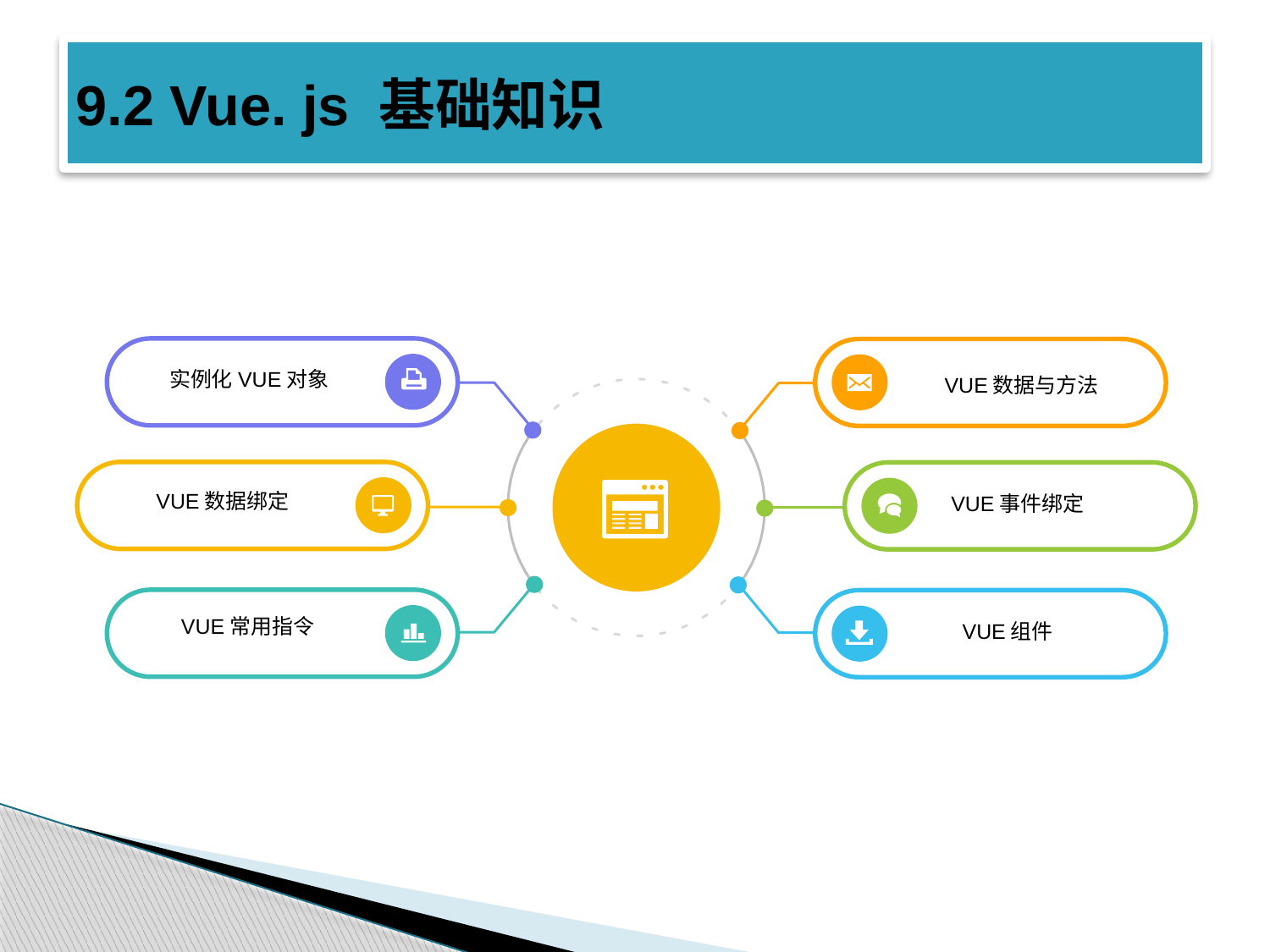

# 9.2 Vue. js 基础知识

实例化VUE对象
VUE数据与方法

VUE数据绑定
VUE事件绑定

VUE常用指令
VUE组件